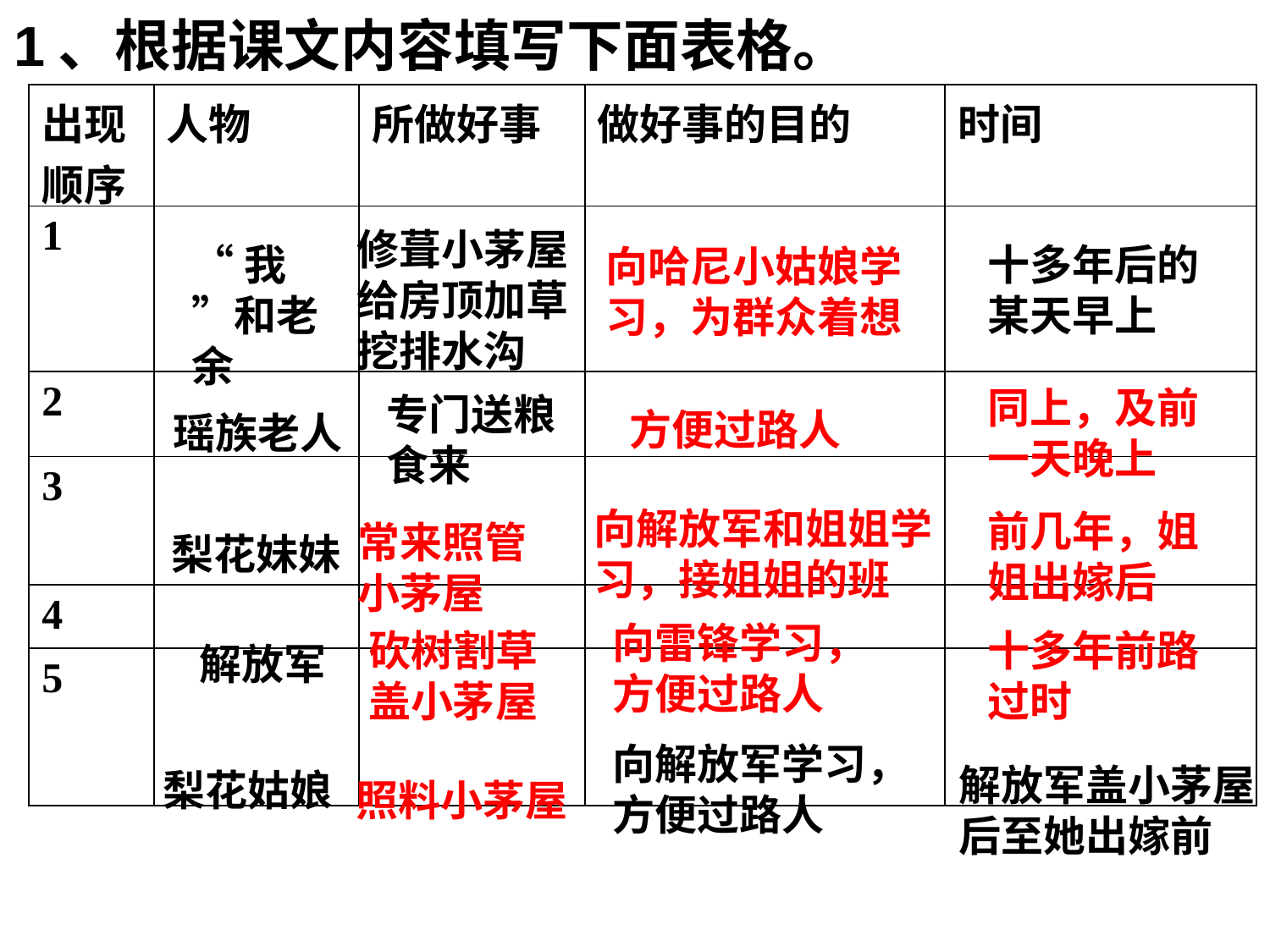

1、根据课文内容填写下面表格。
| 出现 顺序 | 人物 | 所做好事 | 做好事的目的 | 时间 |
| --- | --- | --- | --- | --- |
| 1 |  |  |  |  |
| 2 |  |  |  |  |
| 3 |  |  |  |  |
| 4 |  |  |  |  |
| 5 |  |  |  |  |
修葺小茅屋
给房顶加草
挖排水沟
“我”和老余
十多年后的某天早上
向哈尼小姑娘学习，为群众着想
同上，及前一天晚上
专门送粮食来
方便过路人
瑶族老人
向解放军和姐姐学习，接姐姐的班
前几年，姐姐出嫁后
常来照管小茅屋
梨花妹妹
向雷锋学习，方便过路人
砍树割草盖小茅屋
十多年前路过时
解放军
向解放军学习，方便过路人
解放军盖小茅屋后至她出嫁前
梨花姑娘
照料小茅屋